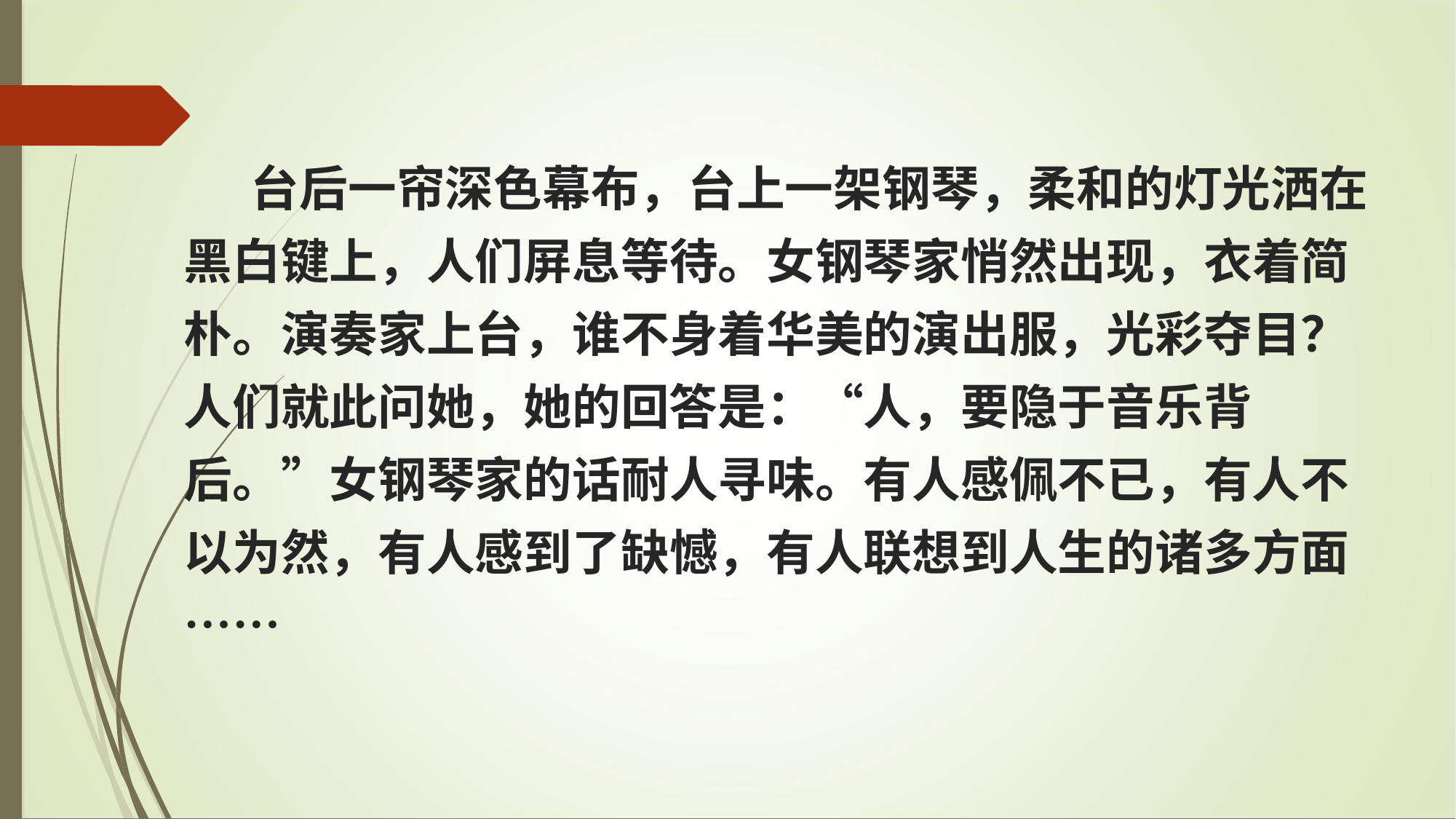

# 台后一帘深色幕布，台上一架钢琴，柔和的灯光洒在黑白键上，人们屏息等待。女钢琴家悄然出现，衣着简朴。演奏家上台，谁不身着华美的演出服，光彩夺目？人们就此问她，她的回答是：“人，要隐于音乐背后。”女钢琴家的话耐人寻味。有人感佩不已，有人不以为然，有人感到了缺憾，有人联想到人生的诸多方面……